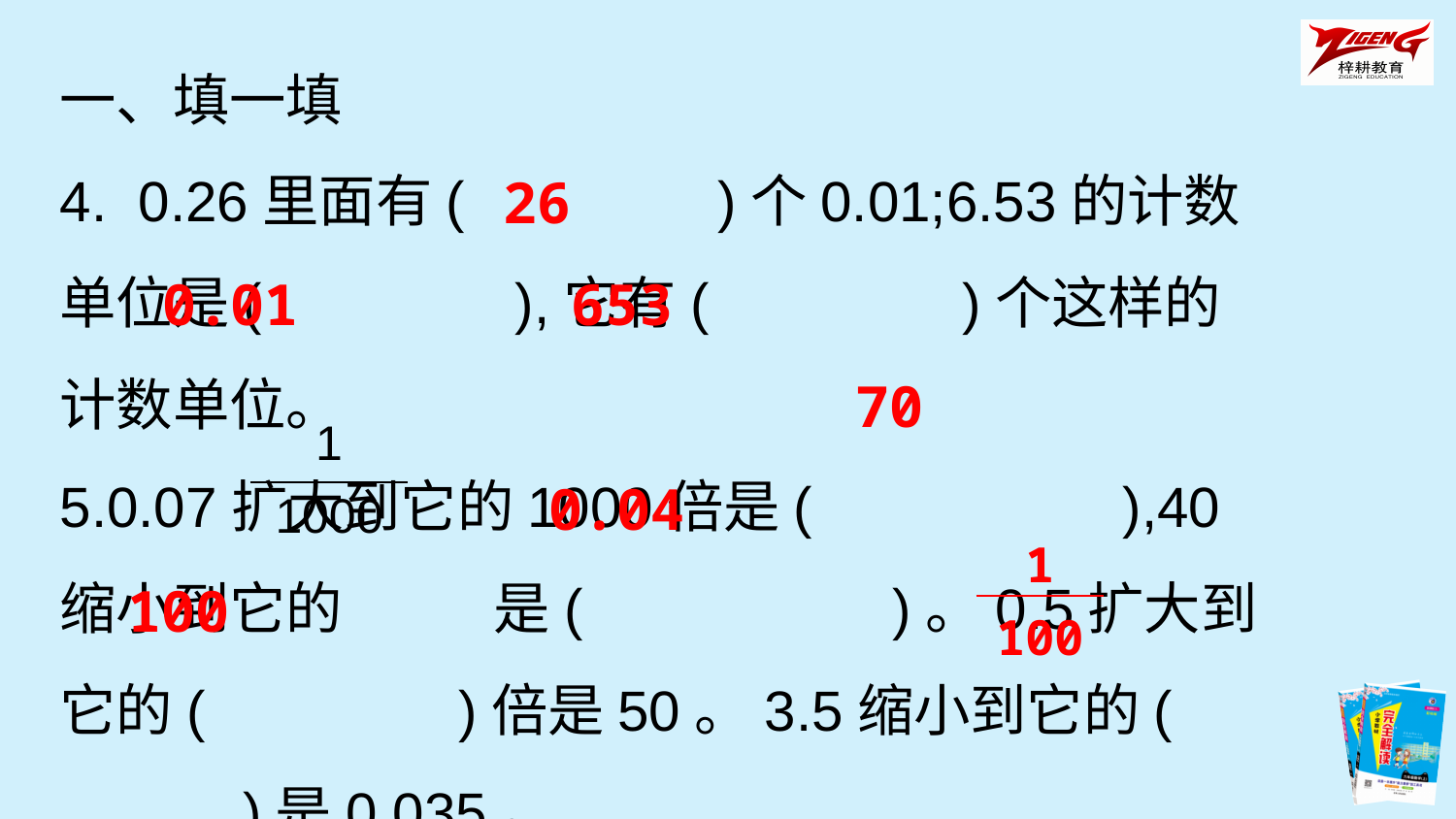

一、填一填
4.  0.26里面有(　　　　)个0.01;6.53的计数单位是(　　　　),它有(　　　　)个这样的计数单位。
5.0.07扩大到它的1000倍是(　　　　　),40缩小到它的            是(　　　　　)。0.5扩大到它的(　　　　)倍是50。3.5缩小到它的(　　　　)是0.035。
26
0.01
653
70
| 1 |
| --- |
| 1000 |
0.04
| 1 |
| --- |
| 100 |
100